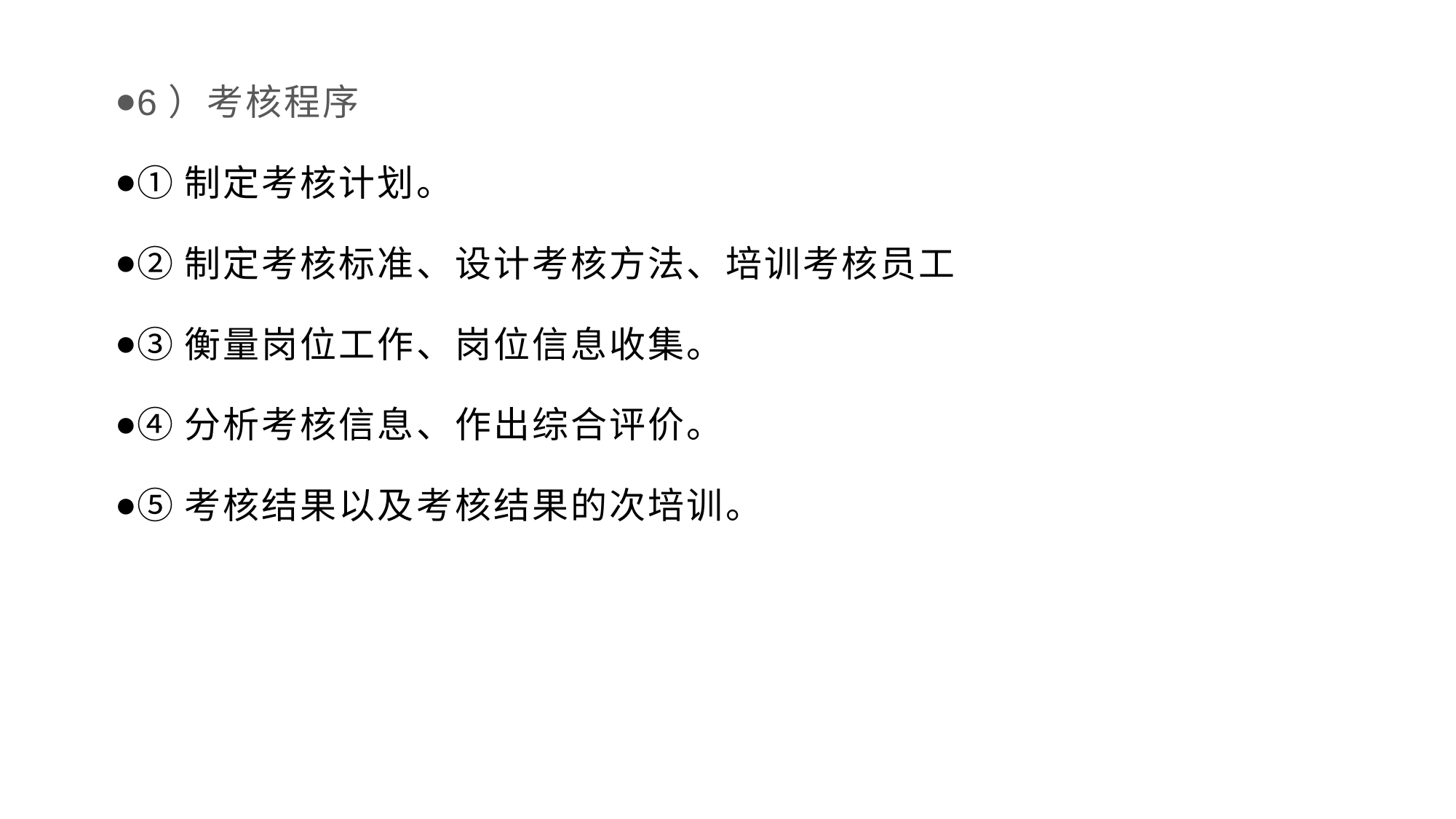

6）考核程序
①制定考核计划。
②制定考核标准、设计考核方法、培训考核员工
③衡量岗位工作、岗位信息收集。
④分析考核信息、作出综合评价。
⑤考核结果以及考核结果的次培训。

23